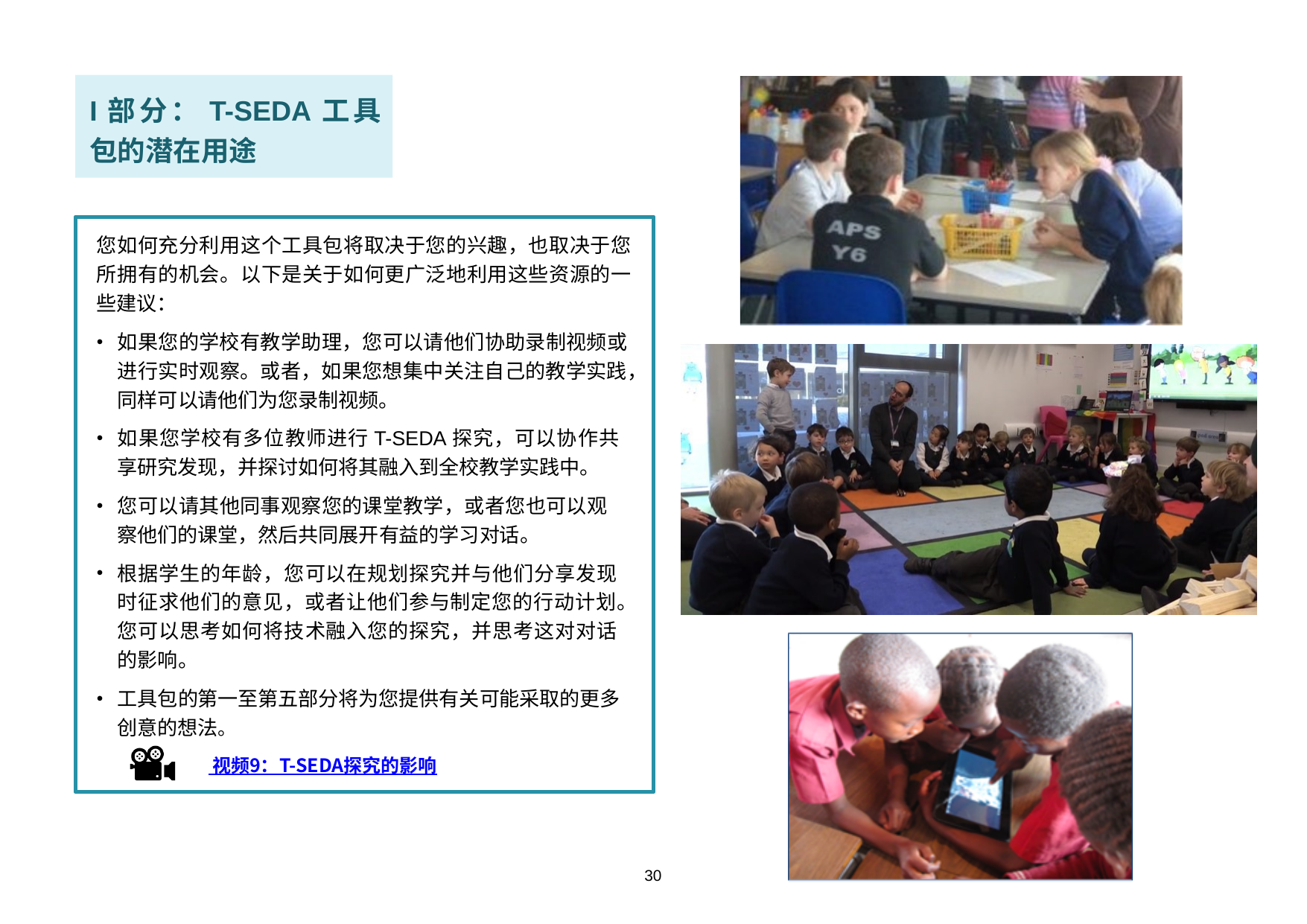

I部分：T-SEDA工具包的潜在用途

您如何充分利用这个工具包将取决于您的兴趣，也取决于您所拥有的机会。以下是关于如何更广泛地利用这些资源的一些建议：
如果您的学校有教学助理，您可以请他们协助录制视频或进行实时观察。或者，如果您想集中关注自己的教学实践，同样可以请他们为您录制视频。
如果您学校有多位教师进行T-SEDA探究，可以协作共享研究发现，并探讨如何将其融入到全校教学实践中。
您可以请其他同事观察您的课堂教学，或者您也可以观察他们的课堂，然后共同展开有益的学习对话。
根据学生的年龄，您可以在规划探究并与他们分享发现时征求他们的意见，或者让他们参与制定您的行动计划。您可以思考如何将技术融入您的探究，并思考这对对话的影响。
工具包的第一至第五部分将为您提供有关可能采取的更多创意的想法。
		 视频9：T-SEDA探究的影响

30